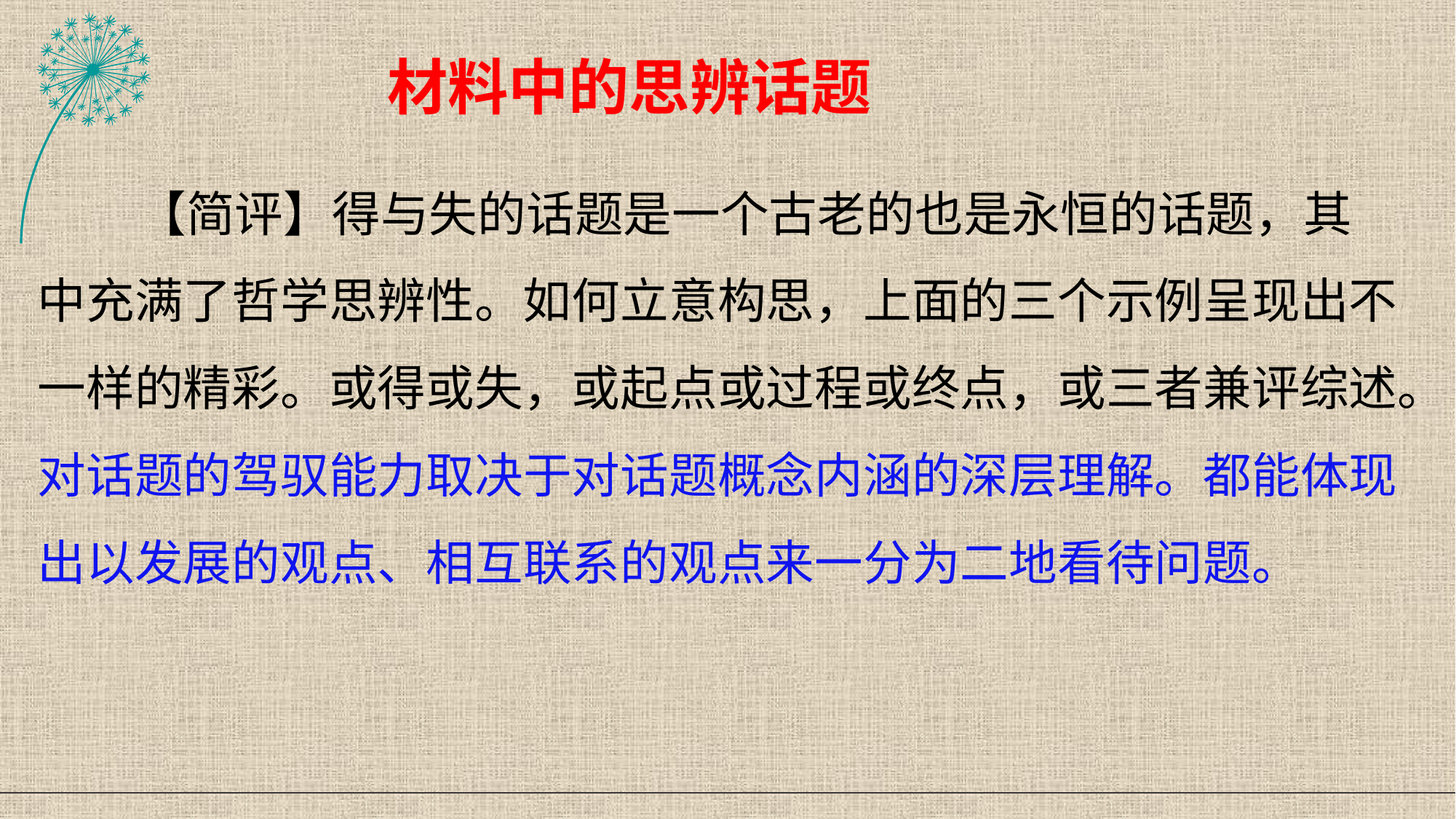

材料中的思辨话题
  【简评】得与失的话题是一个古老的也是永恒的话题，其中充满了哲学思辨性。如何立意构思，上面的三个示例呈现出不一样的精彩。或得或失，或起点或过程或终点，或三者兼评综述。对话题的驾驭能力取决于对话题概念内涵的深层理解。都能体现出以发展的观点、相互联系的观点来一分为二地看待问题。
101